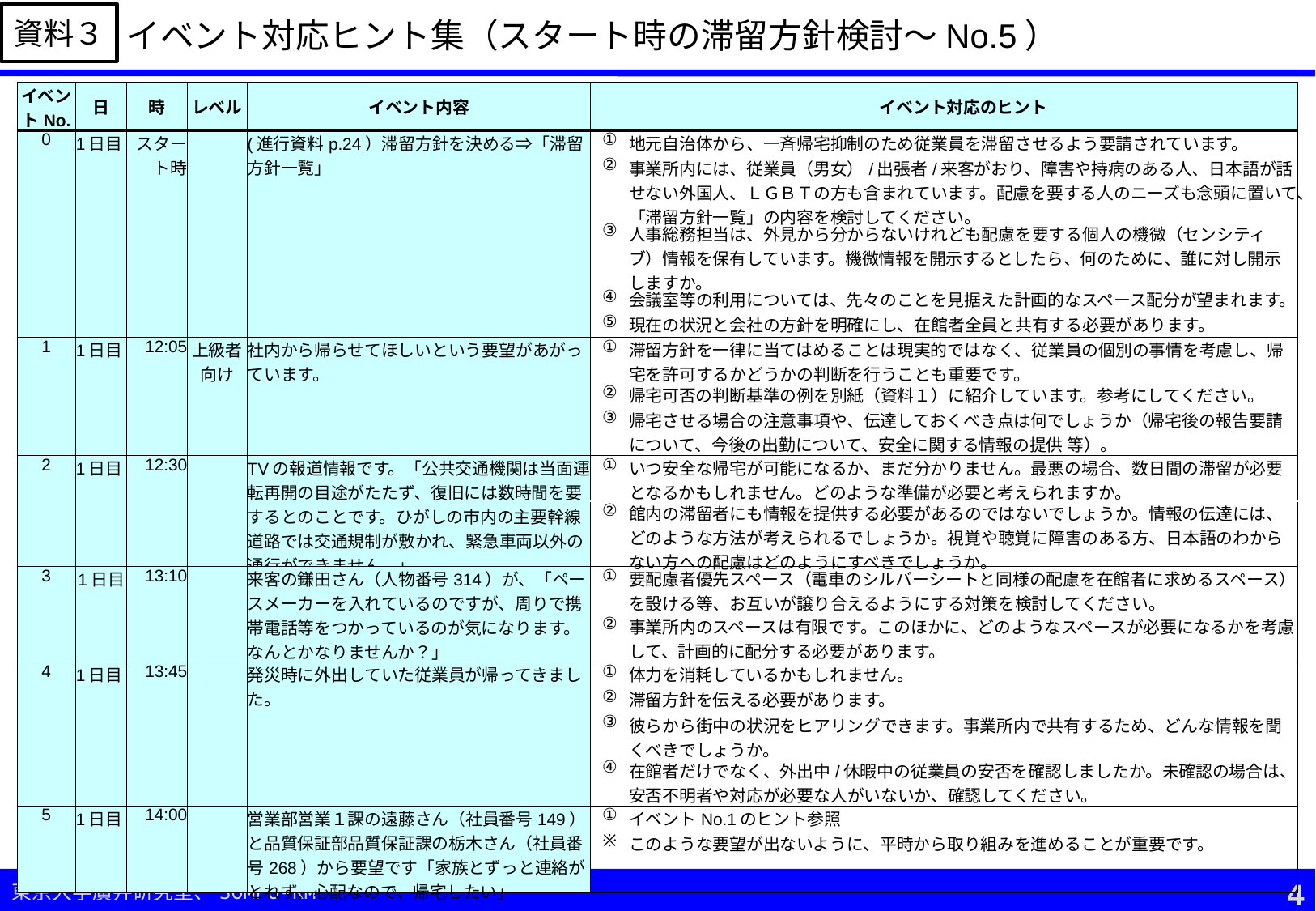

資料３
イベント対応ヒント集（スタート時の滞留方針検討～No.5）
| イベントNo. | 日 | 時 | レベル | イベント内容 |  | イベント対応のヒント |
| --- | --- | --- | --- | --- | --- | --- |
| 0 | 1日目 | スタート時 |  | (進行資料p.24）滞留方針を決める⇒「滞留方針一覧」 | ① | 地元自治体から、一斉帰宅抑制のため従業員を滞留させるよう要請されています。 |
|  |  |  |  |  | ② | 事業所内には、従業員（男女）/出張者/来客がおり、障害や持病のある人、日本語が話せない外国人、ＬＧＢＴの方も含まれています。配慮を要する人のニーズも念頭に置いて、「滞留方針一覧」の内容を検討してください。 |
|  |  |  |  |  | ③ | 人事総務担当は、外見から分からないけれども配慮を要する個人の機微（センシティブ）情報を保有しています。機微情報を開示するとしたら、何のために、誰に対し開示しますか。 |
|  |  |  |  |  | ④ | 会議室等の利用については、先々のことを見据えた計画的なスペース配分が望まれます。 |
|  |  |  |  |  | ⑤ | 現在の状況と会社の方針を明確にし、在館者全員と共有する必要があります。 |
| 1 | 1日目 | 12:05 | 上級者向け | 社内から帰らせてほしいという要望があがっています。 | ① | 滞留方針を一律に当てはめることは現実的ではなく、従業員の個別の事情を考慮し、帰宅を許可するかどうかの判断を行うことも重要です。 |
|  |  |  |  |  | ② | 帰宅可否の判断基準の例を別紙（資料１）に紹介しています。参考にしてください。 |
|  |  |  |  |  | ③ | 帰宅させる場合の注意事項や、伝達しておくべき点は何でしょうか（帰宅後の報告要請について、今後の出勤について、安全に関する情報の提供 等）。 |
| 2 | 1日目 | 12:30 |  | TVの報道情報です。「公共交通機関は当面運転再開の目途がたたず、復旧には数時間を要するとのことです。ひがしの市内の主要幹線道路では交通規制が敷かれ、緊急車両以外の通行ができません。」 | ① | いつ安全な帰宅が可能になるか、まだ分かりません。最悪の場合、数日間の滞留が必要となるかもしれません。どのような準備が必要と考えられますか。 |
|  |  |  |  |  | ② | 館内の滞留者にも情報を提供する必要があるのではないでしょうか。情報の伝達には、どのような方法が考えられるでしょうか。視覚や聴覚に障害のある方、日本語のわからない方への配慮はどのようにすべきでしょうか。 |
| 3 | 1日目 | 13:10 |  | 来客の鎌田さん（人物番号314）が、「ペースメーカーを入れているのですが、周りで携帯電話等をつかっているのが気になります。なんとかなりませんか？」 | ① | 要配慮者優先スペース（電車のシルバーシートと同様の配慮を在館者に求めるスペース）を設ける等、お互いが譲り合えるようにする対策を検討してください。 |
|  |  |  |  |  | ② | 事業所内のスペースは有限です。このほかに、どのようなスペースが必要になるかを考慮して、計画的に配分する必要があります。 |
| 4 | 1日目 | 13:45 |  | 発災時に外出していた従業員が帰ってきました。 | ① | 体力を消耗しているかもしれません。 |
|  |  |  |  |  | ② | 滞留方針を伝える必要があります。 |
|  |  |  |  |  | ③ | 彼らから街中の状況をヒアリングできます。事業所内で共有するため、どんな情報を聞くべきでしょうか。 |
|  |  |  |  |  | ④ | 在館者だけでなく、外出中/休暇中の従業員の安否を確認しましたか。未確認の場合は、安否不明者や対応が必要な人がいないか、確認してください。 |
| 5 | 1日目 | 14:00 |  | 営業部営業１課の遠藤さん（社員番号149）と品質保証部品質保証課の栃木さん（社員番号268）から要望です「家族とずっと連絡がとれず、心配なので、帰宅したい」 | ① | イベントNo.1のヒント参照 |
|  |  |  |  |  | ※ | このような要望が出ないように、平時から取り組みを進めることが重要です。 |
4